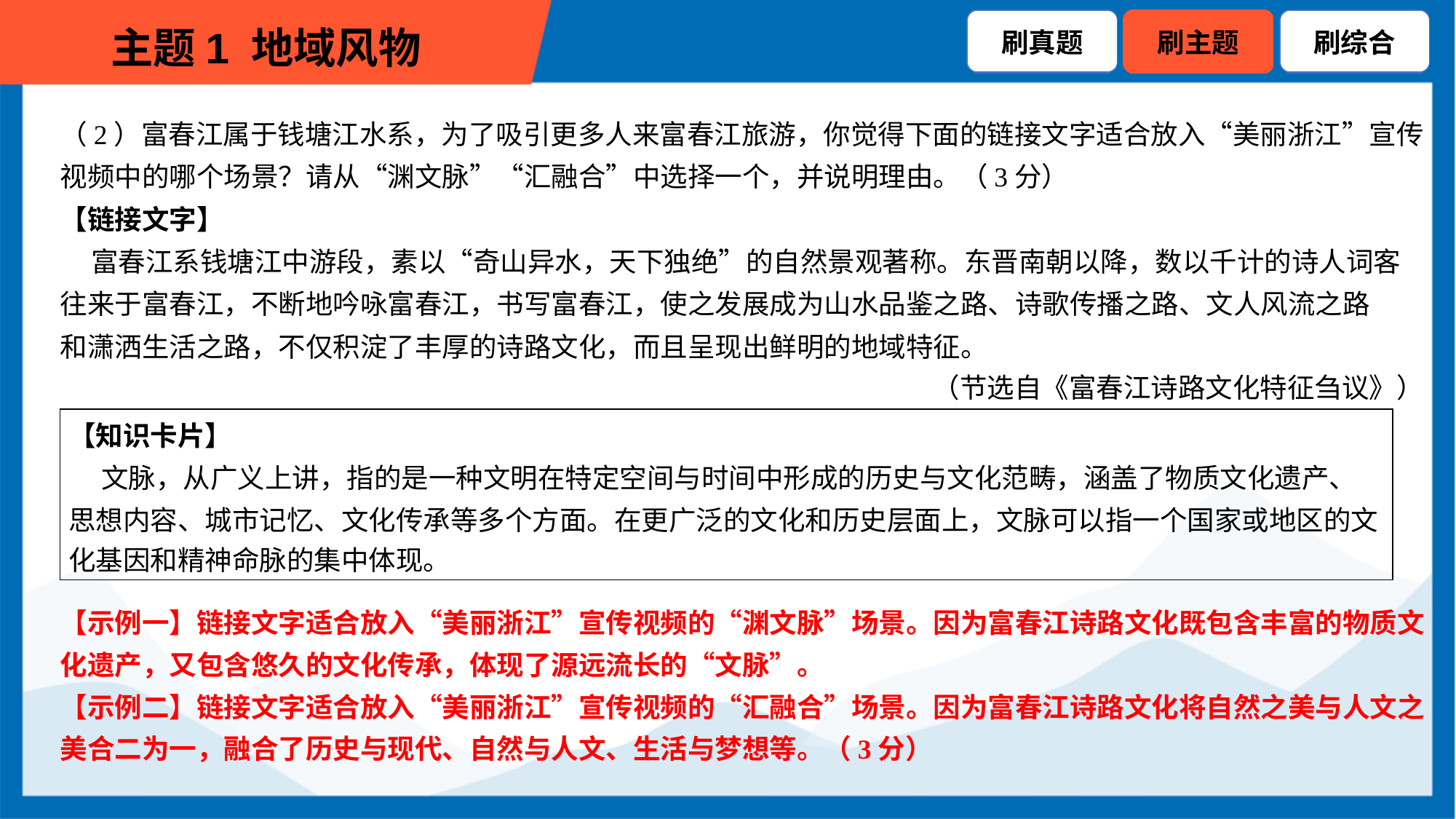

（2）富春江属于钱塘江水系，为了吸引更多人来富春江旅游，你觉得下面的链接文字适合放入“美丽浙江”宣传
视频中的哪个场景？请从“渊文脉”“汇融合”中选择一个，并说明理由。（3分）
【链接文字】
    富春江系钱塘江中游段，素以“奇山异水，天下独绝”的自然景观著称。东晋南朝以降，数以千计的诗人词客
往来于富春江，不断地吟咏富春江，书写富春江，使之发展成为山水品鉴之路、诗歌传播之路、文人风流之路
和潇洒生活之路，不仅积淀了丰厚的诗路文化，而且呈现出鲜明的地域特征。
（节选自《富春江诗路文化特征刍议》）
| 【知识卡片】 文脉，从广义上讲，指的是一种文明在特定空间与时间中形成的历史与文化范畴，涵盖了物质文化遗产、 思想内容、城市记忆、文化传承等多个方面。在更广泛的文化和历史层面上，文脉可以指一个国家或地区的文 化基因和精神命脉的集中体现。 |
| --- |
【示例一】链接文字适合放入“美丽浙江”宣传视频的“渊文脉”场景。因为富春江诗路文化既包含丰富的物质文
化遗产，又包含悠久的文化传承，体现了源远流长的“文脉”。
【示例二】链接文字适合放入“美丽浙江”宣传视频的“汇融合”场景。因为富春江诗路文化将自然之美与人文之
美合二为一，融合了历史与现代、自然与人文、生活与梦想等。（3分）